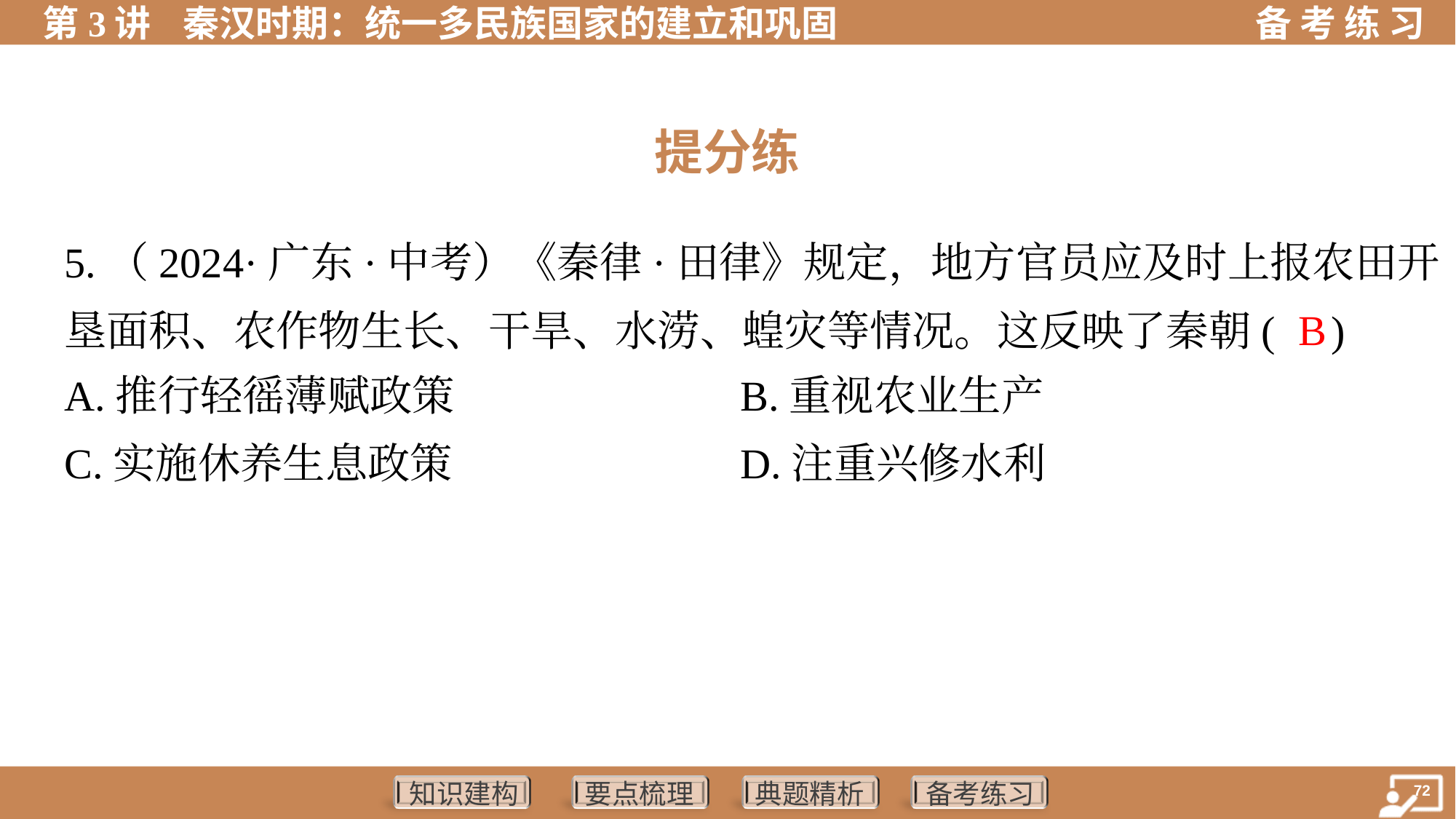

提分练
5.（2024·广东·中考）《秦律·田律》规定，地方官员应及时上报农田开
垦面积、农作物生长、干旱、水涝、蝗灾等情况。这反映了秦朝(     )
     B
A.推行轻徭薄赋政策	B.重视农业生产
C.实施休养生息政策	D.注重兴修水利